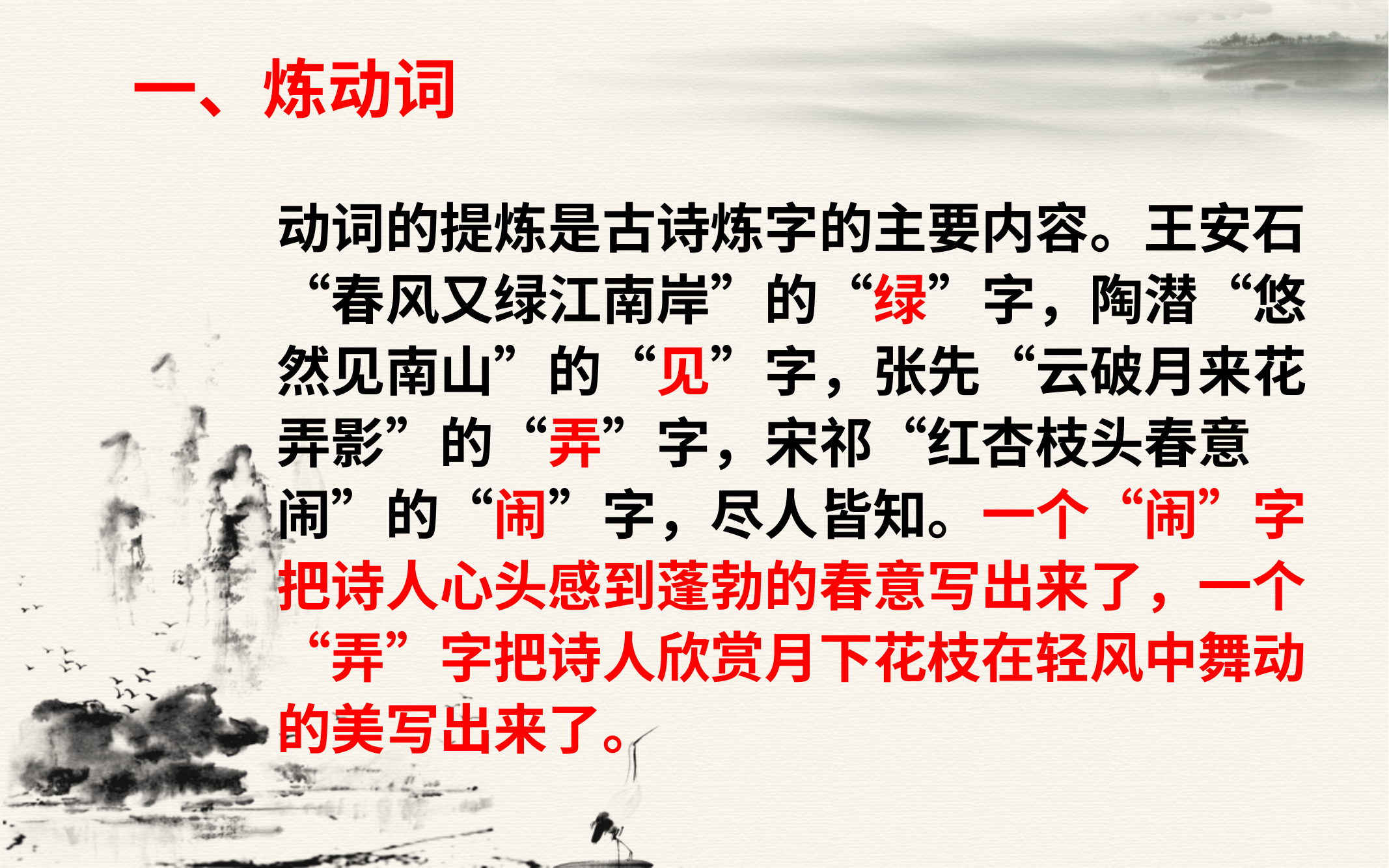

一、炼动词
动词的提炼是古诗炼字的主要内容。王安石“春风又绿江南岸”的“绿”字，陶潜“悠然见南山”的“见”字，张先“云破月来花弄影”的“弄”字，宋祁“红杏枝头春意闹”的“闹”字，尽人皆知。一个“闹”字把诗人心头感到蓬勃的春意写出来了，一个“弄”字把诗人欣赏月下花枝在轻风中舞动的美写出来了。